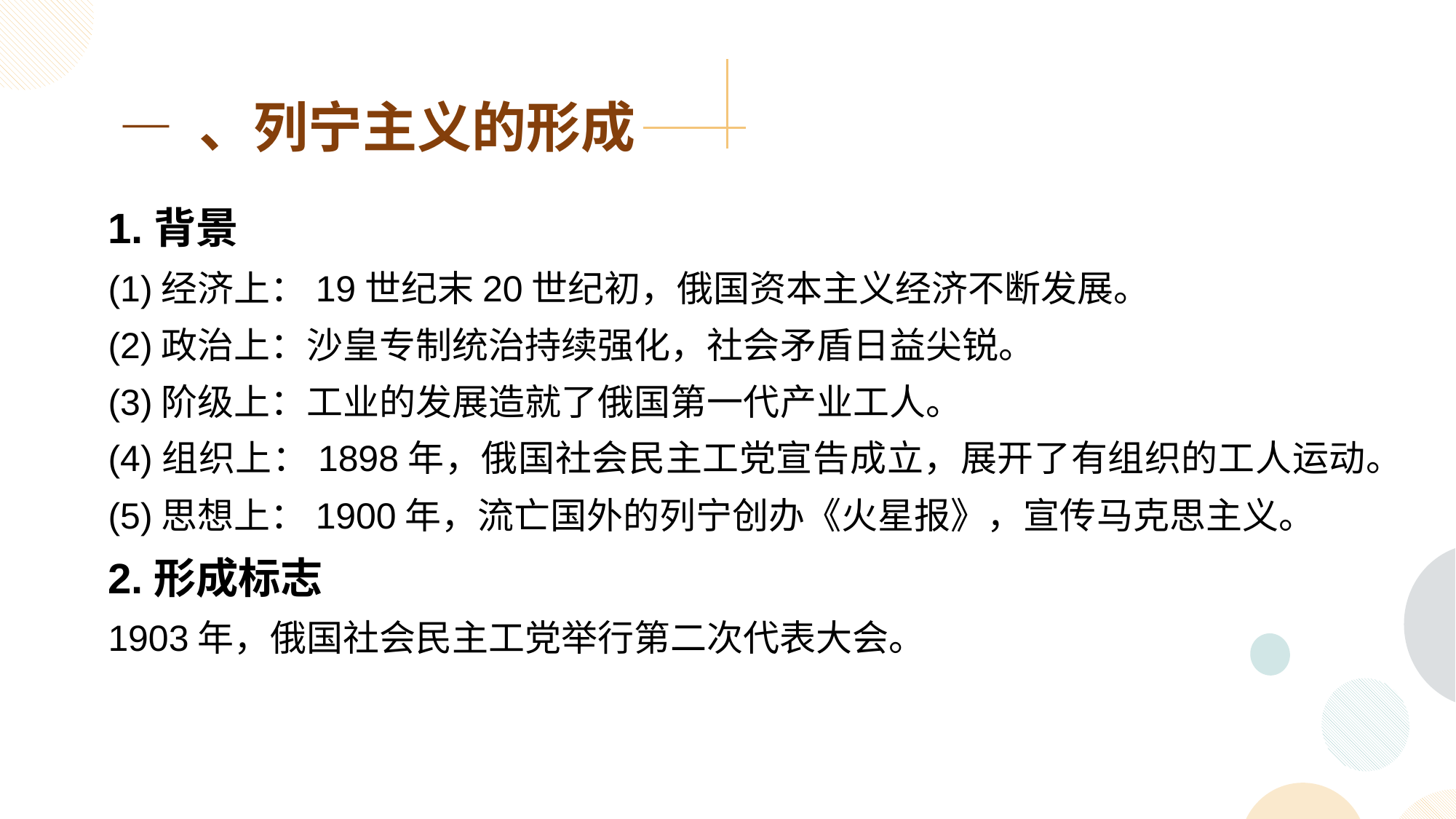

— 、列宁主义的形成
1.背景
(1)经济上：19世纪末20世纪初，俄国资本主义经济不断发展。
(2)政治上：沙皇专制统治持续强化，社会矛盾日益尖锐。
(3)阶级上：工业的发展造就了俄国第一代产业工人。
(4)组织上：1898年，俄国社会民主工党宣告成立，展开了有组织的工人运动。
(5)思想上：1900年，流亡国外的列宁创办《火星报》，宣传马克思主义。
2.形成标志
1903年，俄国社会民主工党举行第二次代表大会。